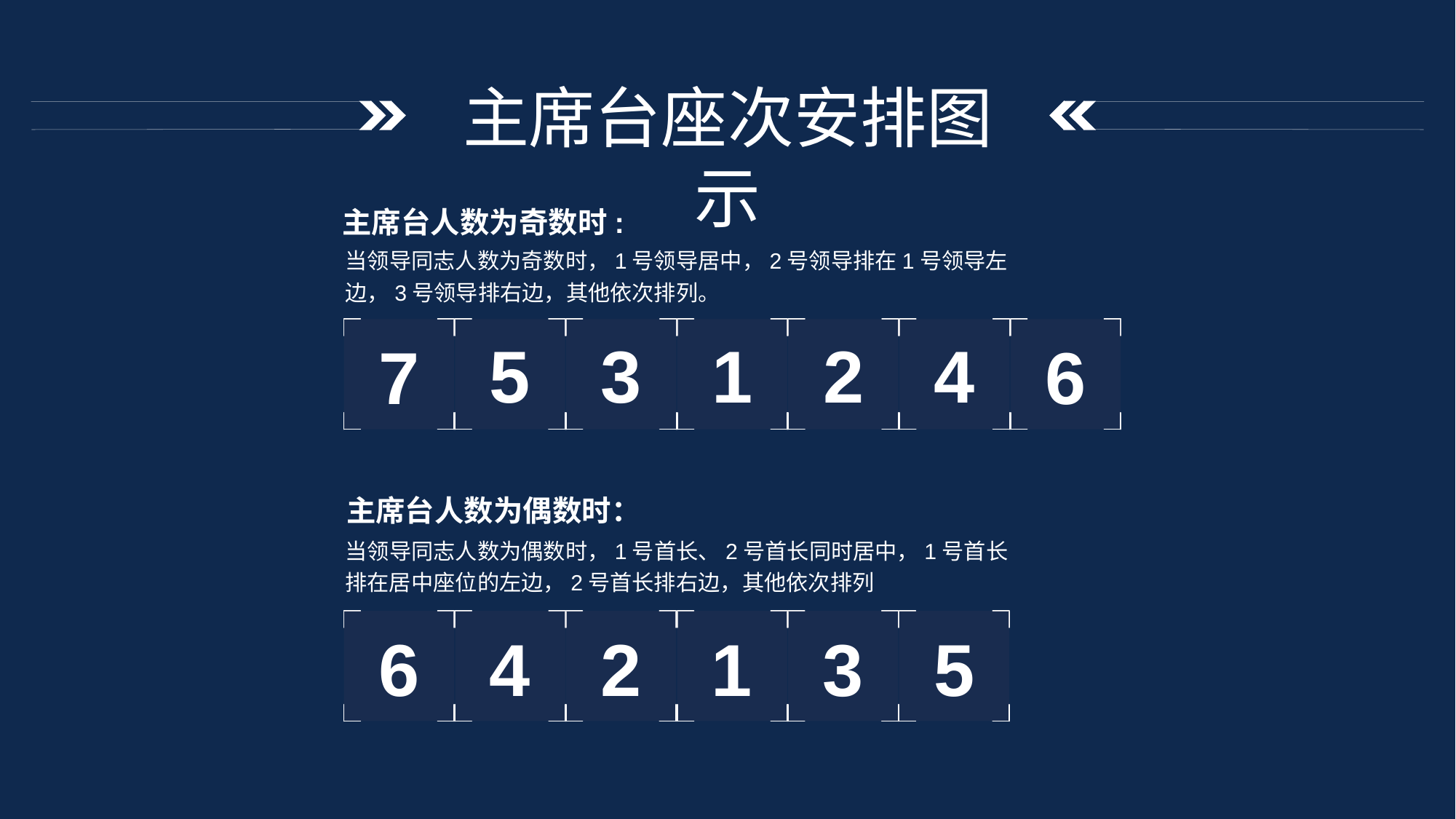

主席台座次安排图示

主席台人数为奇数时:
当领导同志人数为奇数时，1号领导居中，2号领导排在1号领导左边，3号领导排右边，其他依次排列。

5
3
1
2
4
7
6
主席台人数为偶数时：
当领导同志人数为偶数时，1号首长、2号首长同时居中，1号首长排在居中座位的左边，2号首长排右边，其他依次排列

6
4
2
1
3
5